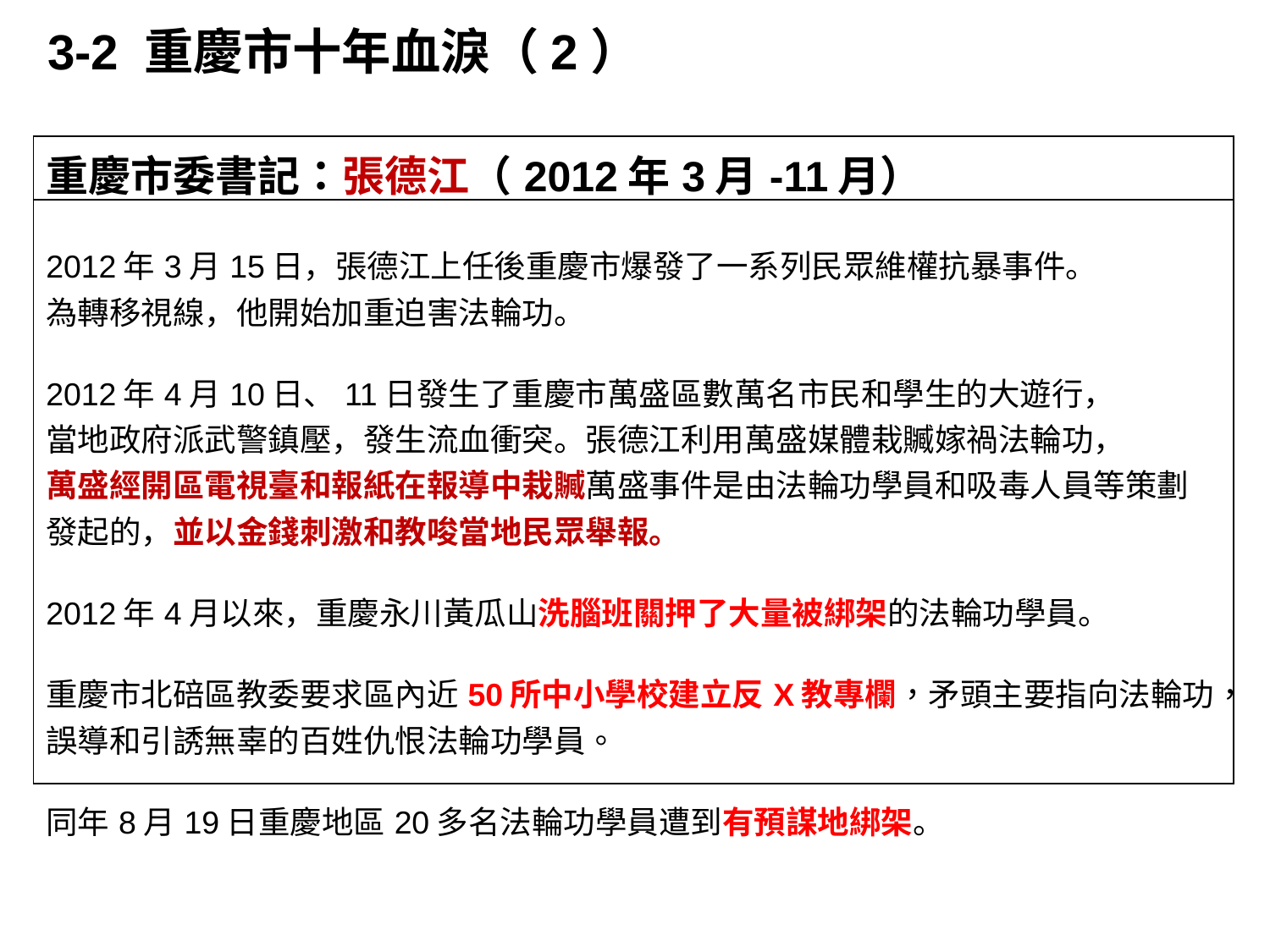

3-2 重慶市十年血淚（2）
| 重慶市委書記：張德江（2012年3月-11月） |
| --- |
| 2012年3月15日，張德江上任後重慶市爆發了一系列民眾維權抗暴事件。 為轉移視線，他開始加重迫害法輪功。 2012年4月10日、11日發生了重慶市萬盛區數萬名市民和學生的大遊行， 當地政府派武警鎮壓，發生流血衝突。張德江利用萬盛媒體栽贓嫁禍法輪功， 萬盛經開區電視臺和報紙在報導中栽贓萬盛事件是由法輪功學員和吸毒人員等策劃發起的，並以金錢刺激和教唆當地民眾舉報。 2012年4月以來，重慶永川黃瓜山洗腦班關押了大量被綁架的法輪功學員。 重慶市北碚區教委要求區內近50所中小學校建立反X教專欄，矛頭主要指向法輪功，誤導和引誘無辜的百姓仇恨法輪功學員。 同年8月19日重慶地區20多名法輪功學員遭到有預謀地綁架。 |